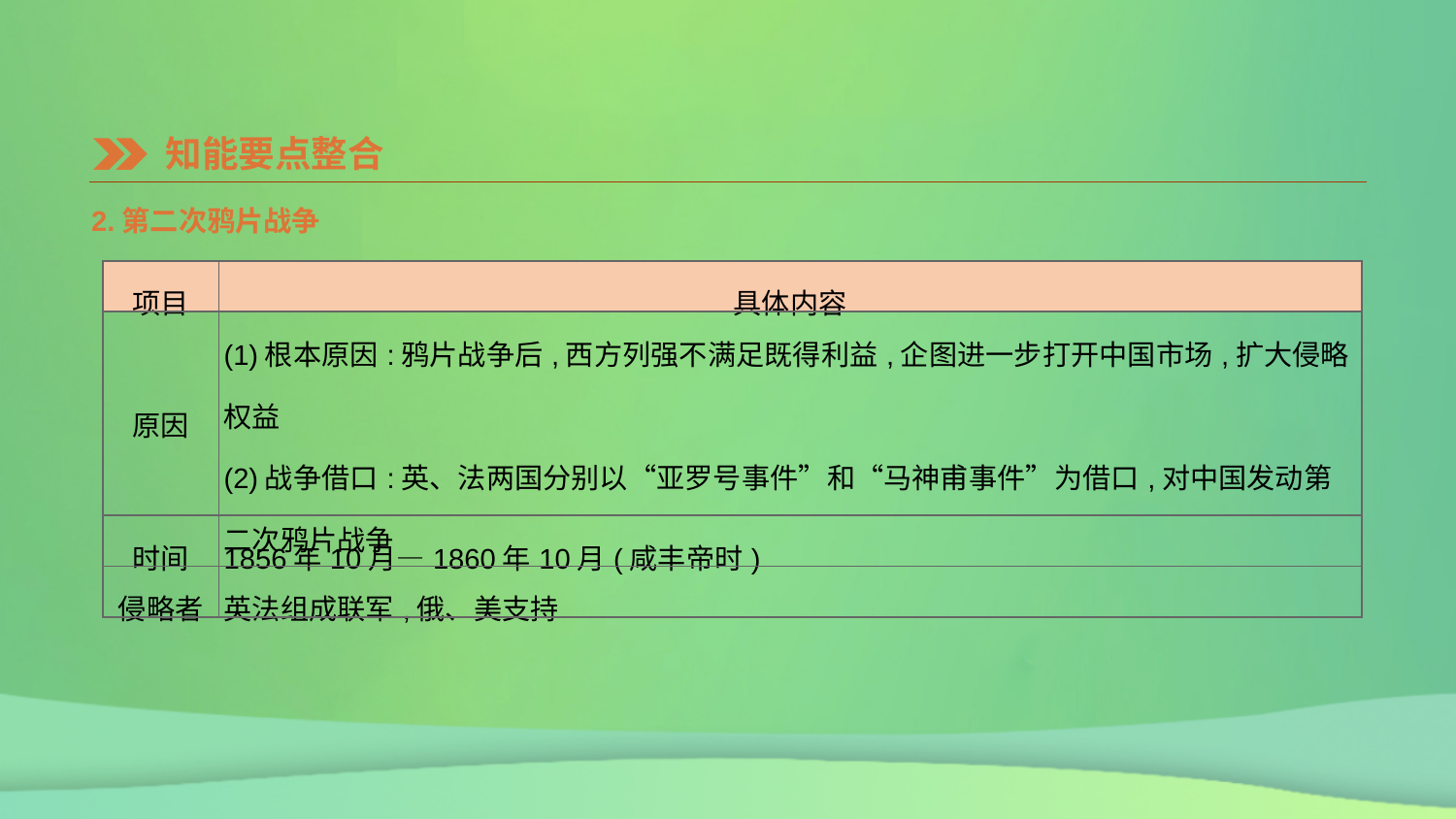

知能要点整合

2.第二次鸦片战争
| 项目 | 具体内容 |
| --- | --- |
| 原因 | (1)根本原因:鸦片战争后,西方列强不满足既得利益,企图进一步打开中国市场,扩大侵略权益 (2)战争借口:英、法两国分别以“亚罗号事件”和“马神甫事件”为借口,对中国发动第二次鸦片战争 |
| 时间 | 1856年10月—1860年10月(咸丰帝时) |
| 侵略者 | 英法组成联军,俄、美支持 |